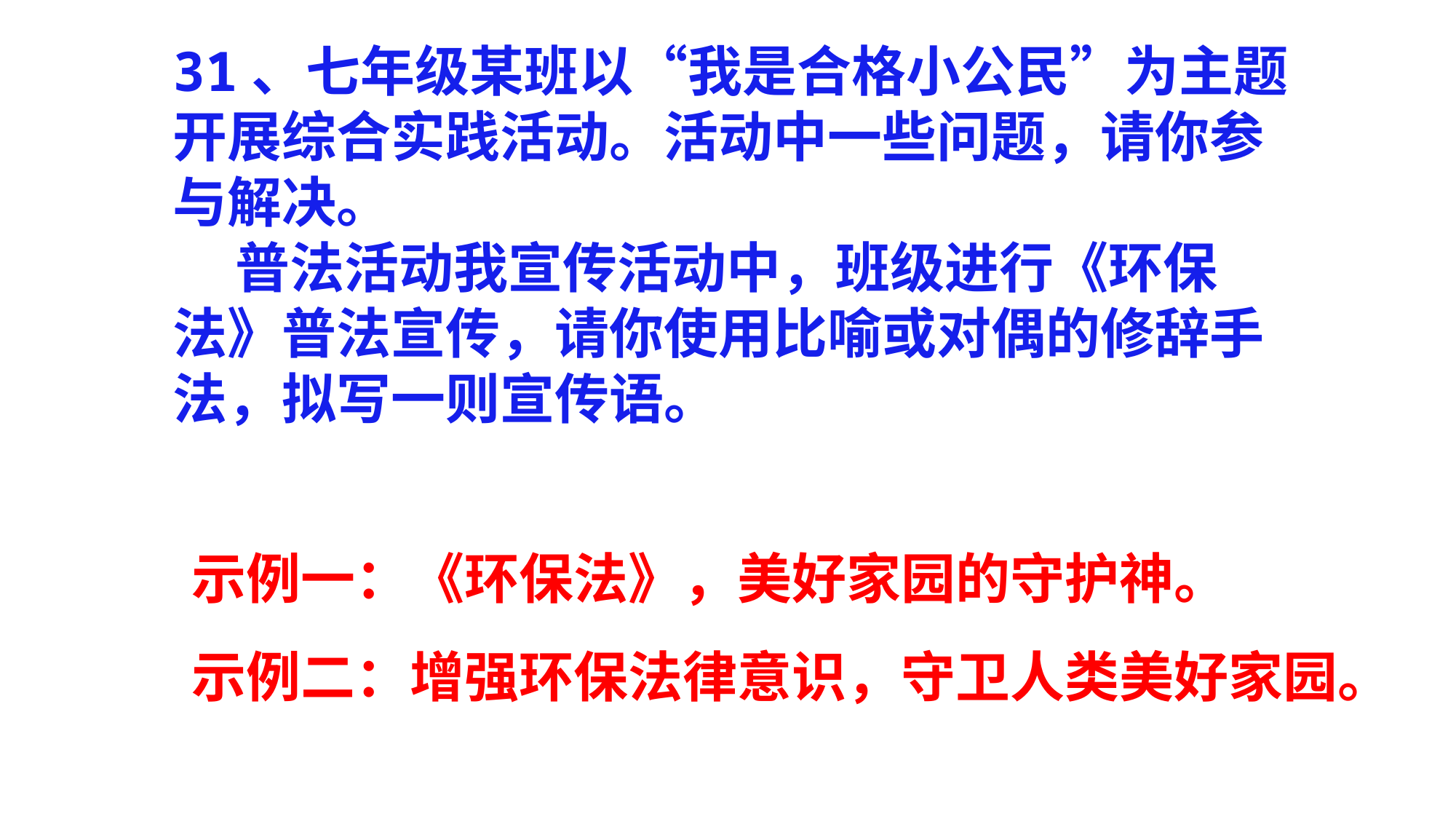

31、七年级某班以“我是合格小公民”为主题开展综合实践活动。活动中一些问题，请你参与解决。
    普法活动我宣传活动中，班级进行《环保法》普法宣传，请你使用比喻或对偶的修辞手法，拟写一则宣传语。
示例一：《环保法》，美好家园的守护神。
示例二：增强环保法律意识，守卫人类美好家园。